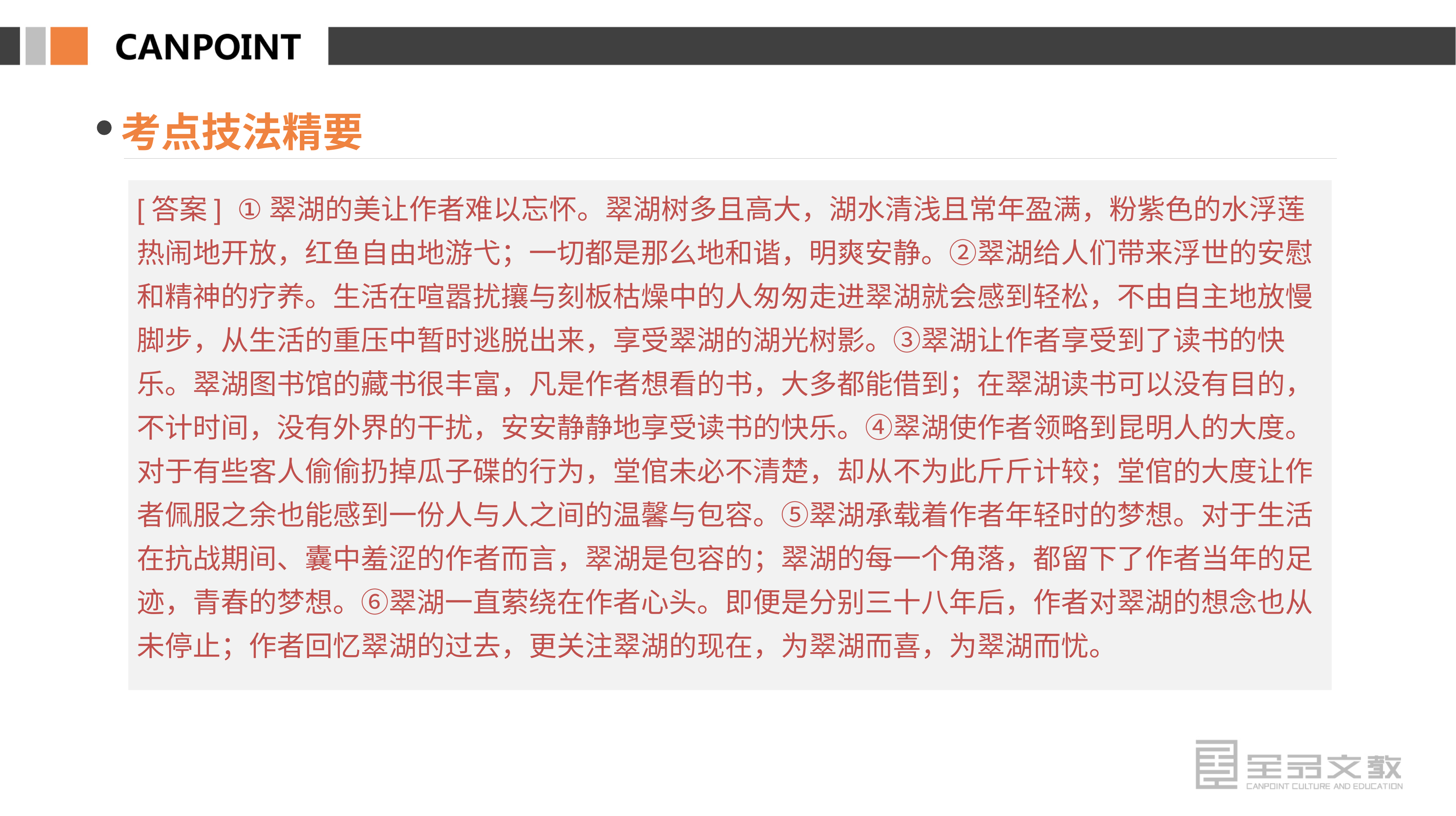

考点技法精要

[答案]  ①翠湖的美让作者难以忘怀。翠湖树多且高大，湖水清浅且常年盈满，粉紫色的水浮莲热闹地开放，红鱼自由地游弋；一切都是那么地和谐，明爽安静。②翠湖给人们带来浮世的安慰和精神的疗养。生活在喧嚣扰攘与刻板枯燥中的人匆匆走进翠湖就会感到轻松，不由自主地放慢脚步，从生活的重压中暂时逃脱出来，享受翠湖的湖光树影。③翠湖让作者享受到了读书的快乐。翠湖图书馆的藏书很丰富，凡是作者想看的书，大多都能借到；在翠湖读书可以没有目的，不计时间，没有外界的干扰，安安静静地享受读书的快乐。④翠湖使作者领略到昆明人的大度。对于有些客人偷偷扔掉瓜子碟的行为，堂倌未必不清楚，却从不为此斤斤计较；堂倌的大度让作者佩服之余也能感到一份人与人之间的温馨与包容。⑤翠湖承载着作者年轻时的梦想。对于生活在抗战期间、囊中羞涩的作者而言，翠湖是包容的；翠湖的每一个角落，都留下了作者当年的足迹，青春的梦想。⑥翠湖一直萦绕在作者心头。即便是分别三十八年后，作者对翠湖的想念也从未停止；作者回忆翠湖的过去，更关注翠湖的现在，为翠湖而喜，为翠湖而忧。